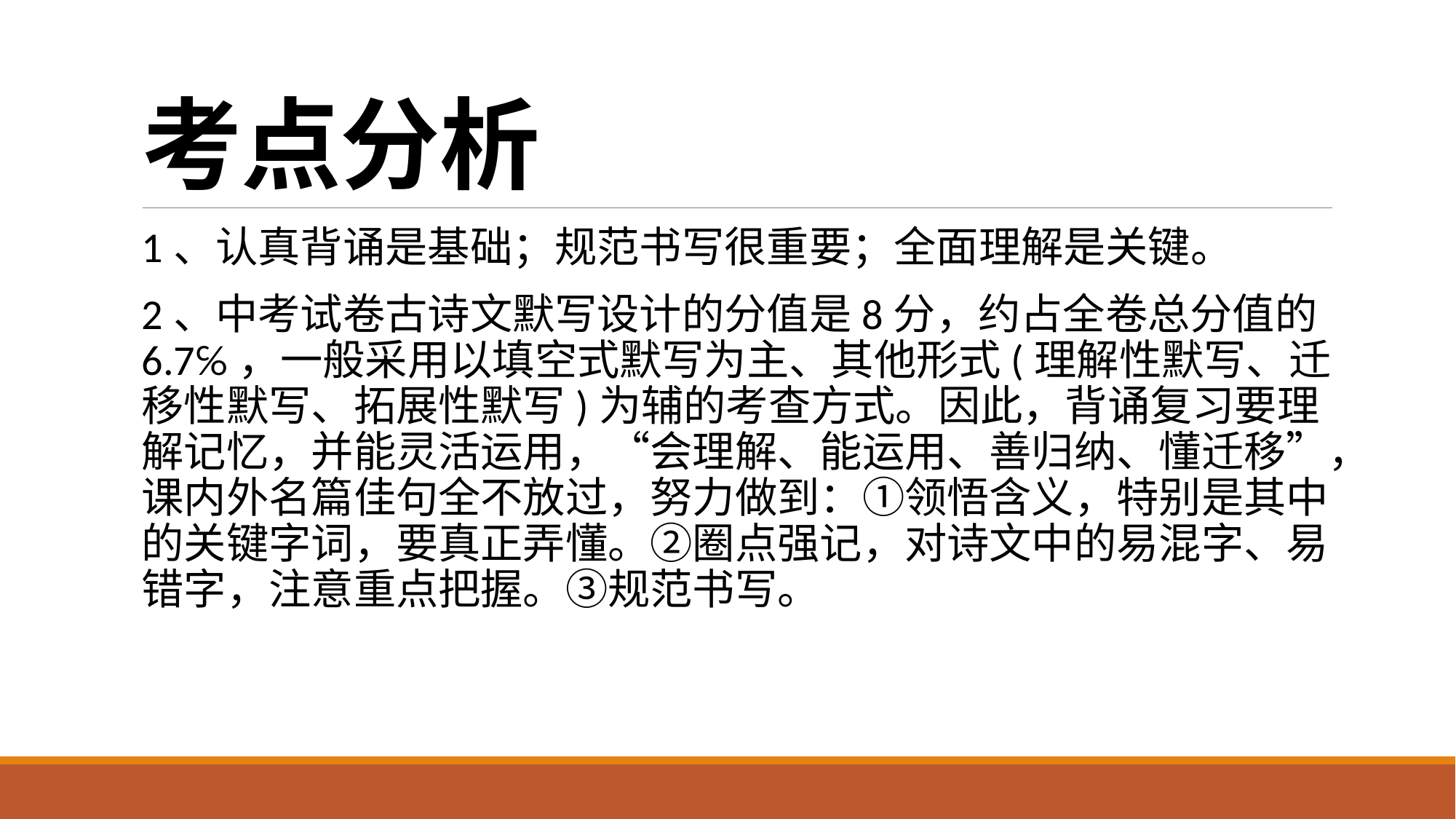

# 考点分析
1、认真背诵是基础；规范书写很重要；全面理解是关键。
2、中考试卷古诗文默写设计的分值是8分，约占全卷总分值的6.7℅，一般采用以填空式默写为主、其他形式(理解性默写、迁移性默写、拓展性默写)为辅的考查方式。因此，背诵复习要理解记忆，并能灵活运用，“会理解、能运用、善归纳、懂迁移”，课内外名篇佳句全不放过，努力做到：①领悟含义，特别是其中的关键字词，要真正弄懂。②圈点强记，对诗文中的易混字、易错字，注意重点把握。③规范书写。